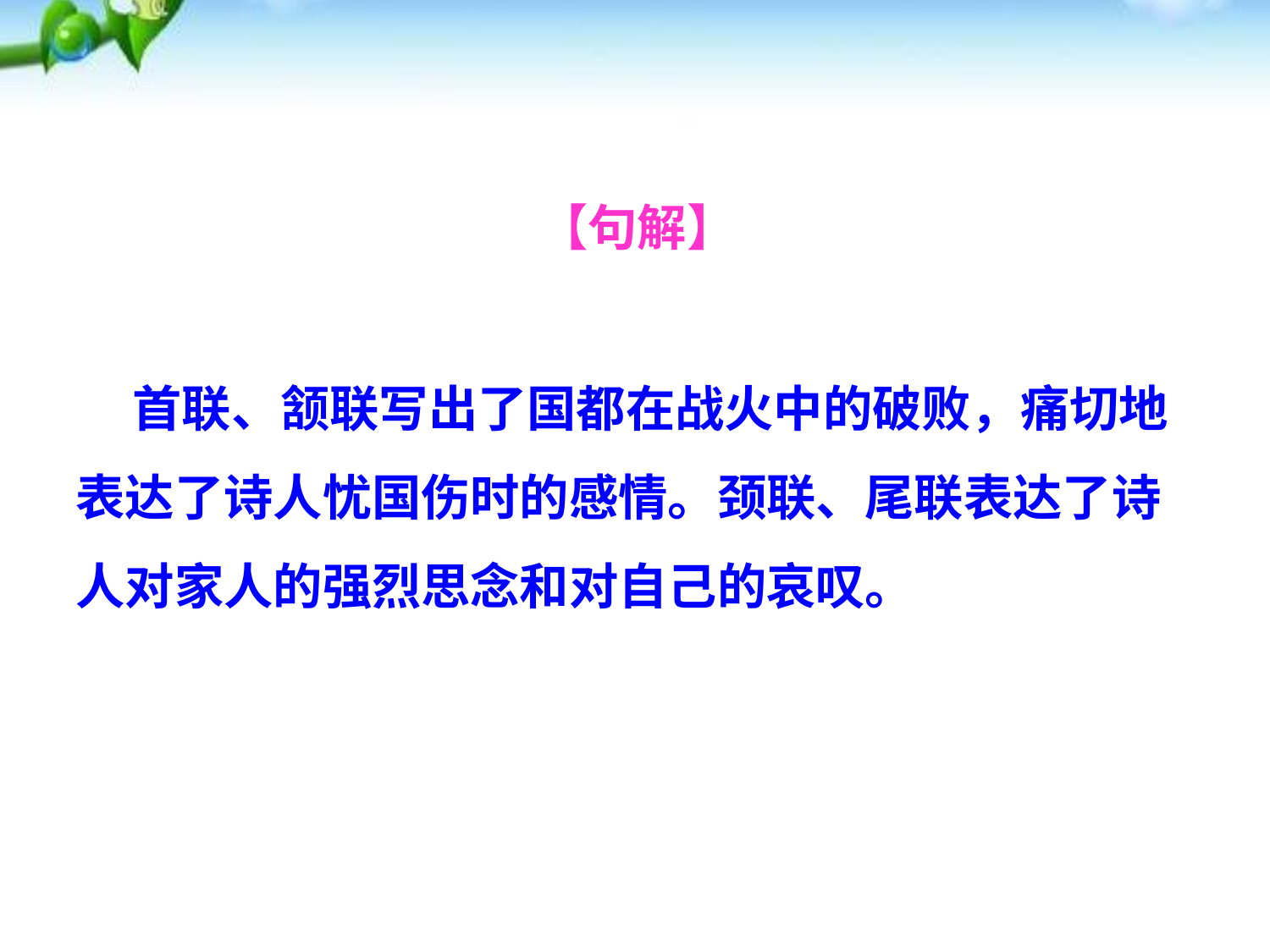

【句解】
    首联、颔联写出了国都在战火中的破败，痛切地表达了诗人忧国伤时的感情。颈联、尾联表达了诗人对家人的强烈思念和对自己的哀叹。